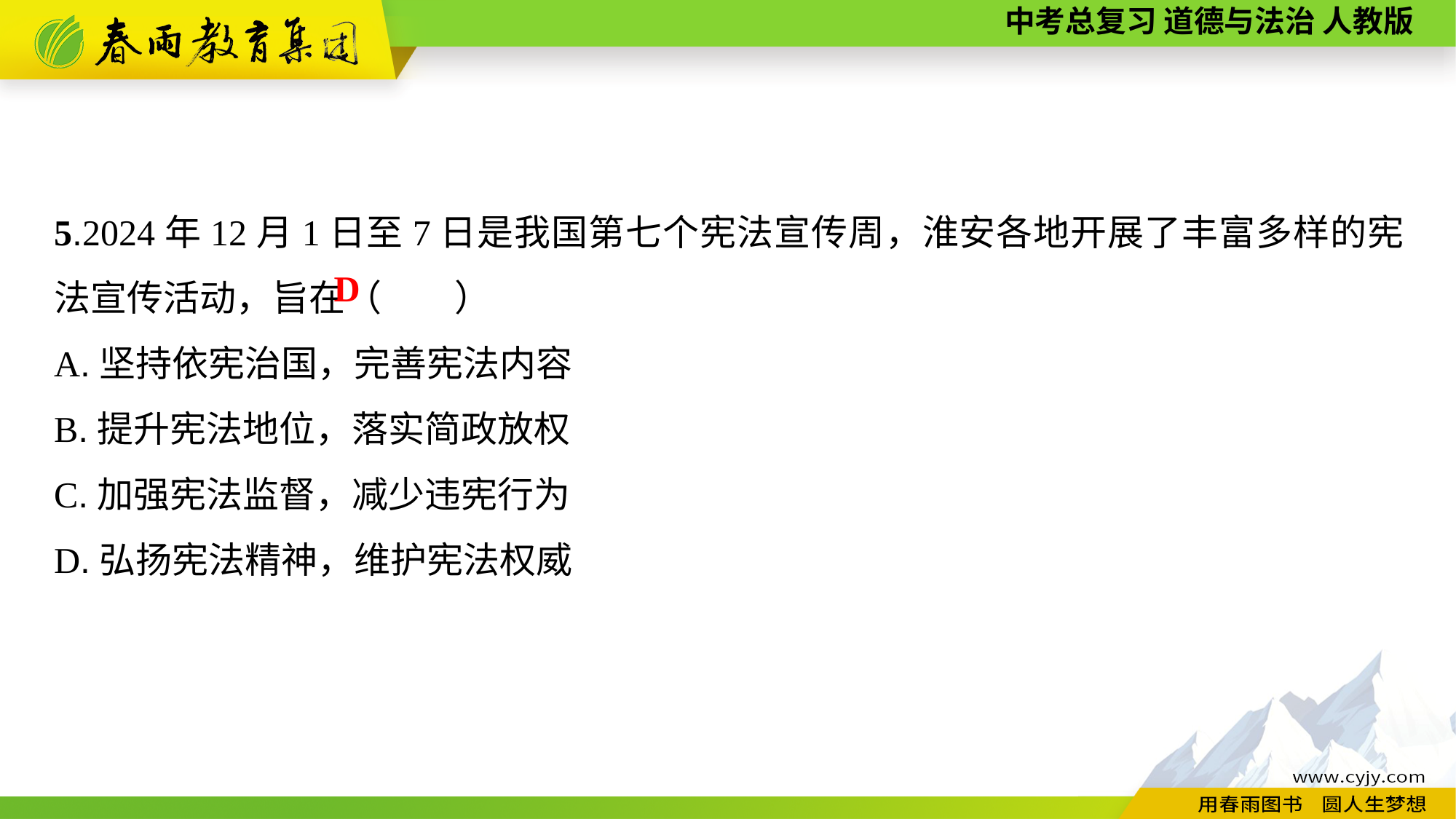

5.2024年12月1日至7日是我国第七个宪法宣传周，淮安各地开展了丰富多样的宪法宣传活动，旨在（　　）
A.坚持依宪治国，完善宪法内容
B.提升宪法地位，落实简政放权
C.加强宪法监督，减少违宪行为
D.弘扬宪法精神，维护宪法权威
D